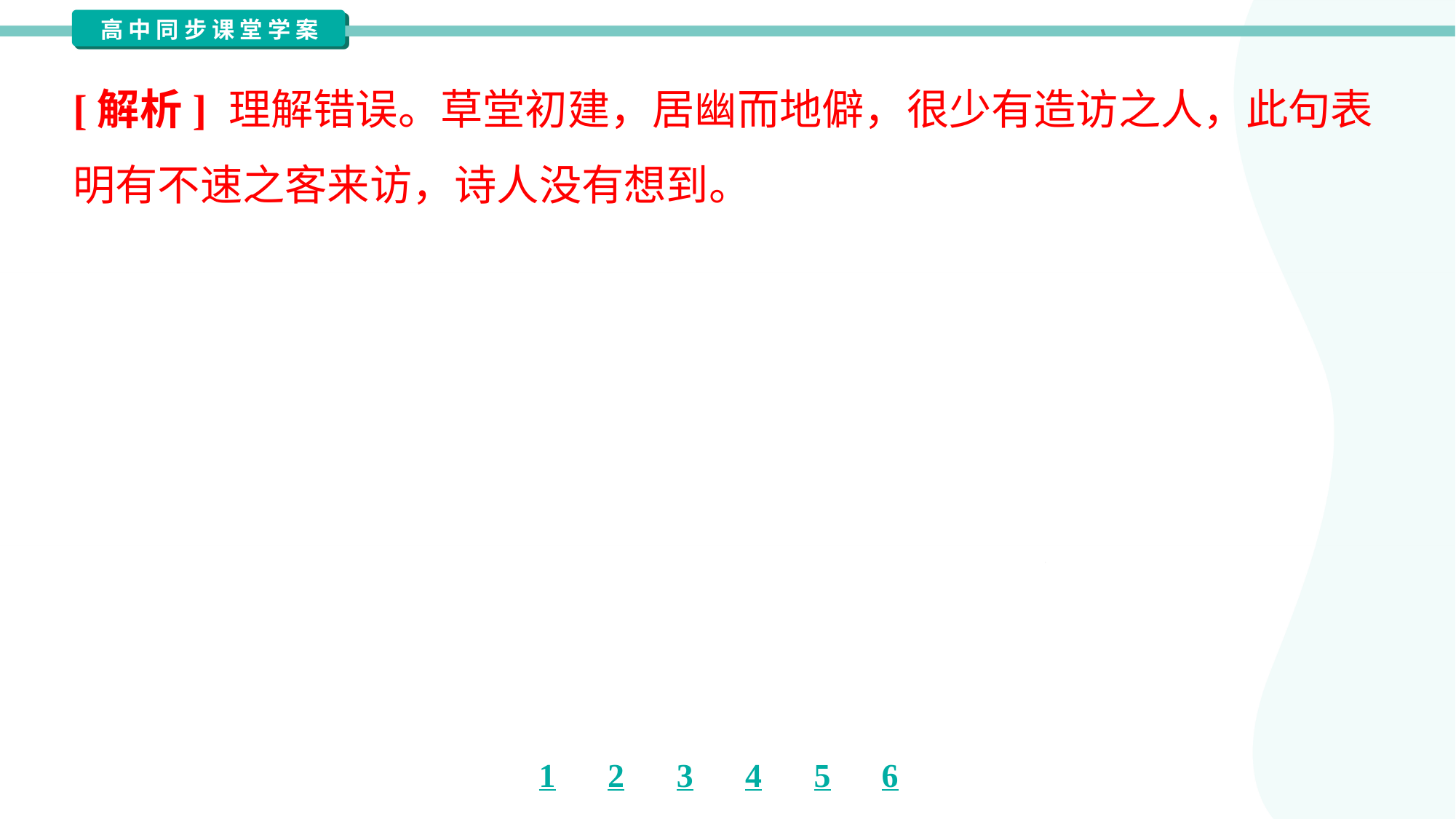

[解析] 理解错误。草堂初建，居幽而地僻，很少有造访之人，此句表
明有不速之客来访，诗人没有想到。